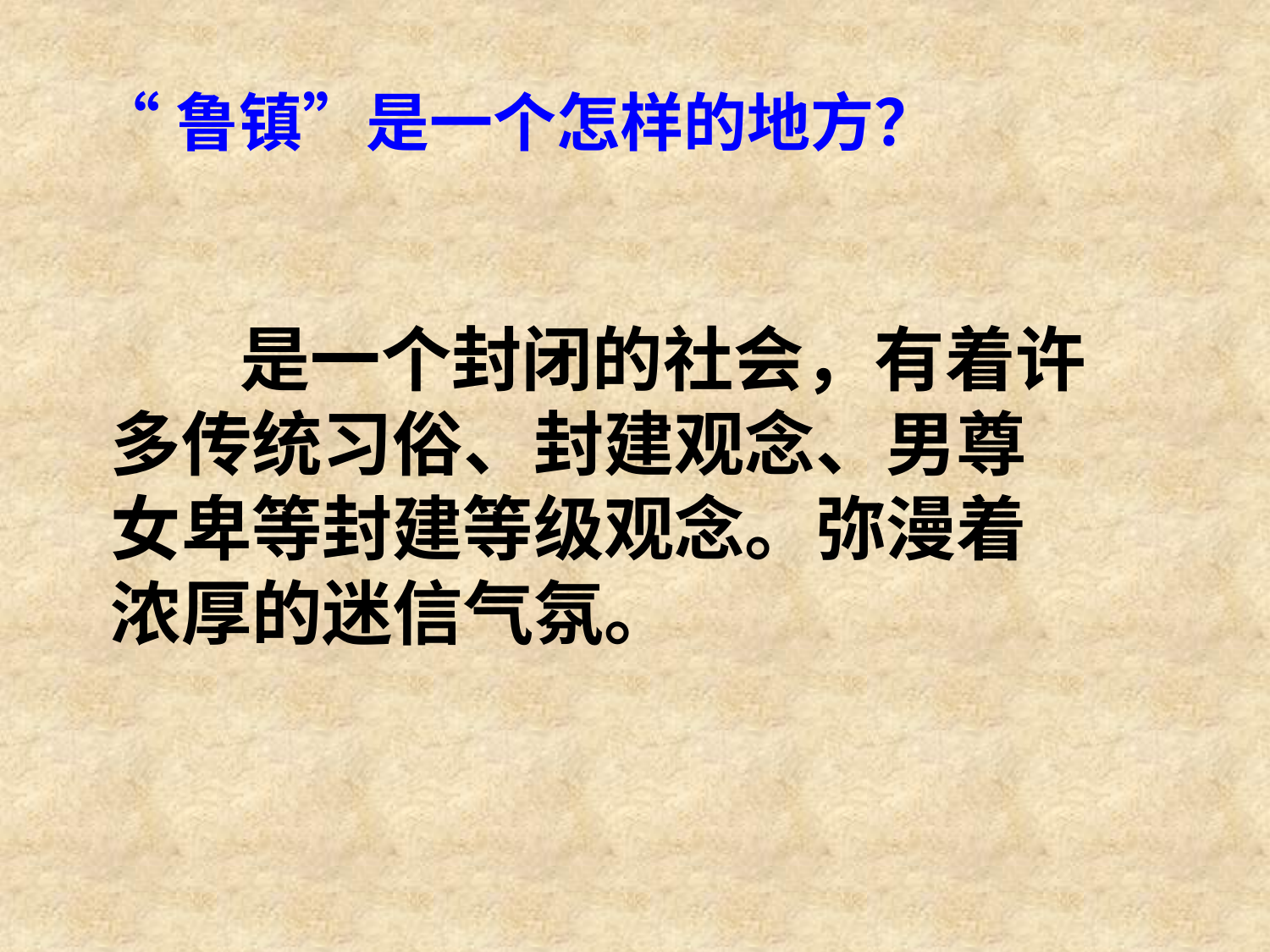

“鲁镇”是一个怎样的地方？
       是一个封闭的社会，有着许多传统习俗、封建观念、男尊女卑等封建等级观念。弥漫着浓厚的迷信气氛。